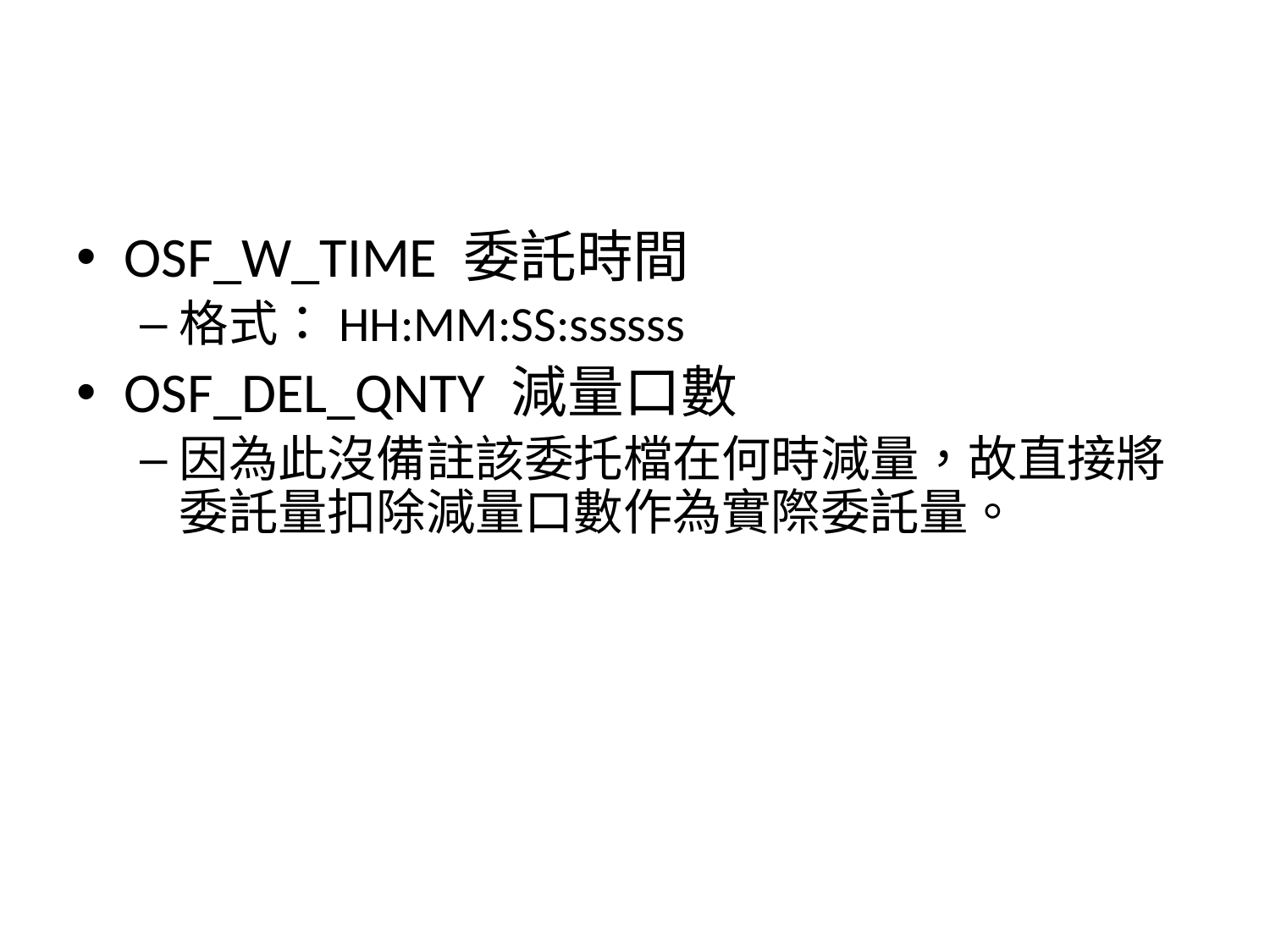

#
OSF_W_TIME 委託時間
格式：HH:MM:SS:ssssss
OSF_DEL_QNTY 減量口數
因為此沒備註該委托檔在何時減量，故直接將委託量扣除減量口數作為實際委託量。